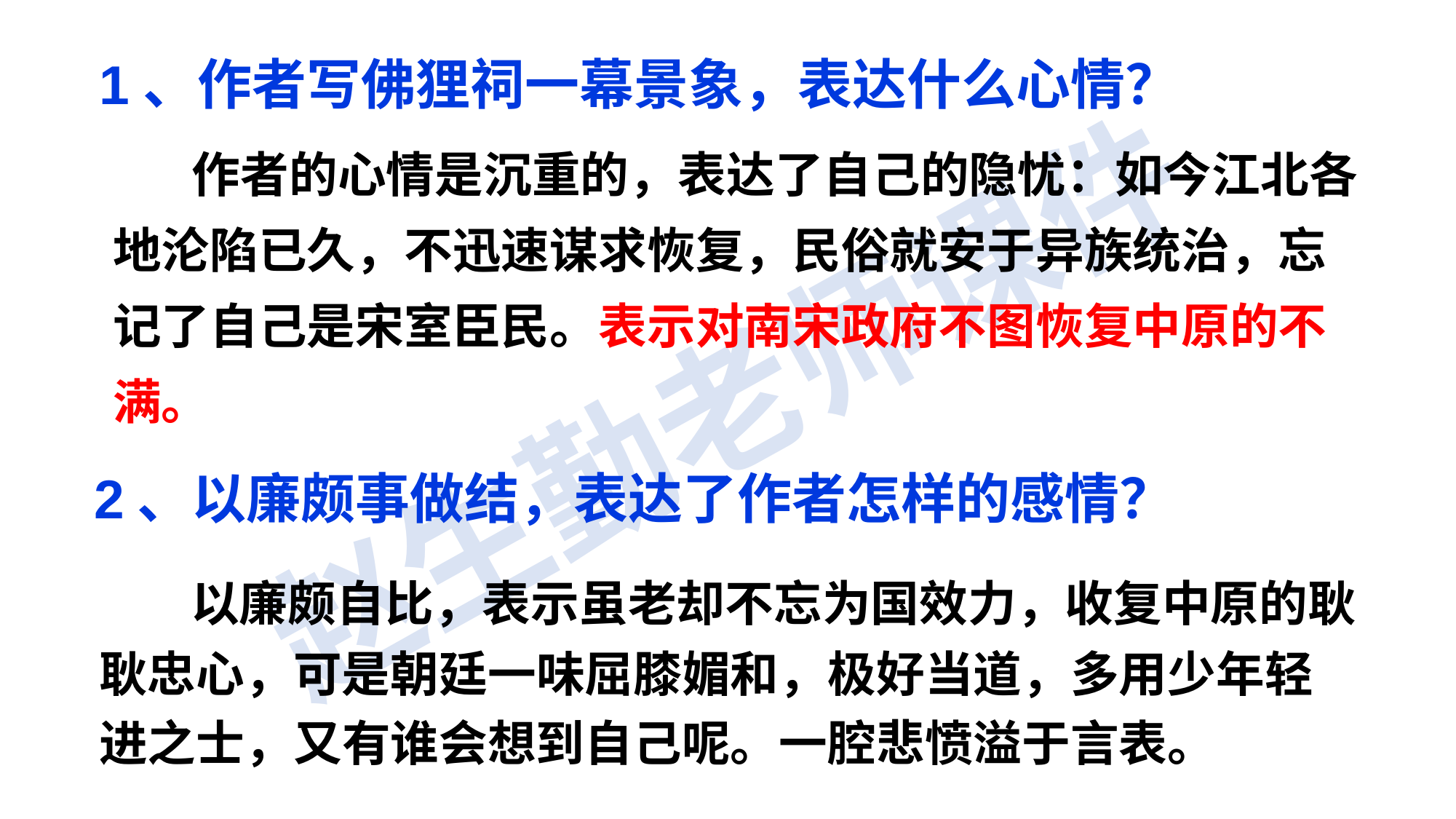

1、作者写佛狸祠一幕景象，表达什么心情？
　　    作者的心情是沉重的，表达了自己的隐忧：如今江北各地沦陷已久，不迅速谋求恢复，民俗就安于异族统治，忘记了自己是宋室臣民。表示对南宋政府不图恢复中原的不满。
2、以廉颇事做结，表达了作者怎样的感情？
　　      以廉颇自比，表示虽老却不忘为国效力，收复中原的耿耿忠心，可是朝廷一味屈膝媚和，极好当道，多用少年轻进之士，又有谁会想到自己呢。一腔悲愤溢于言表。